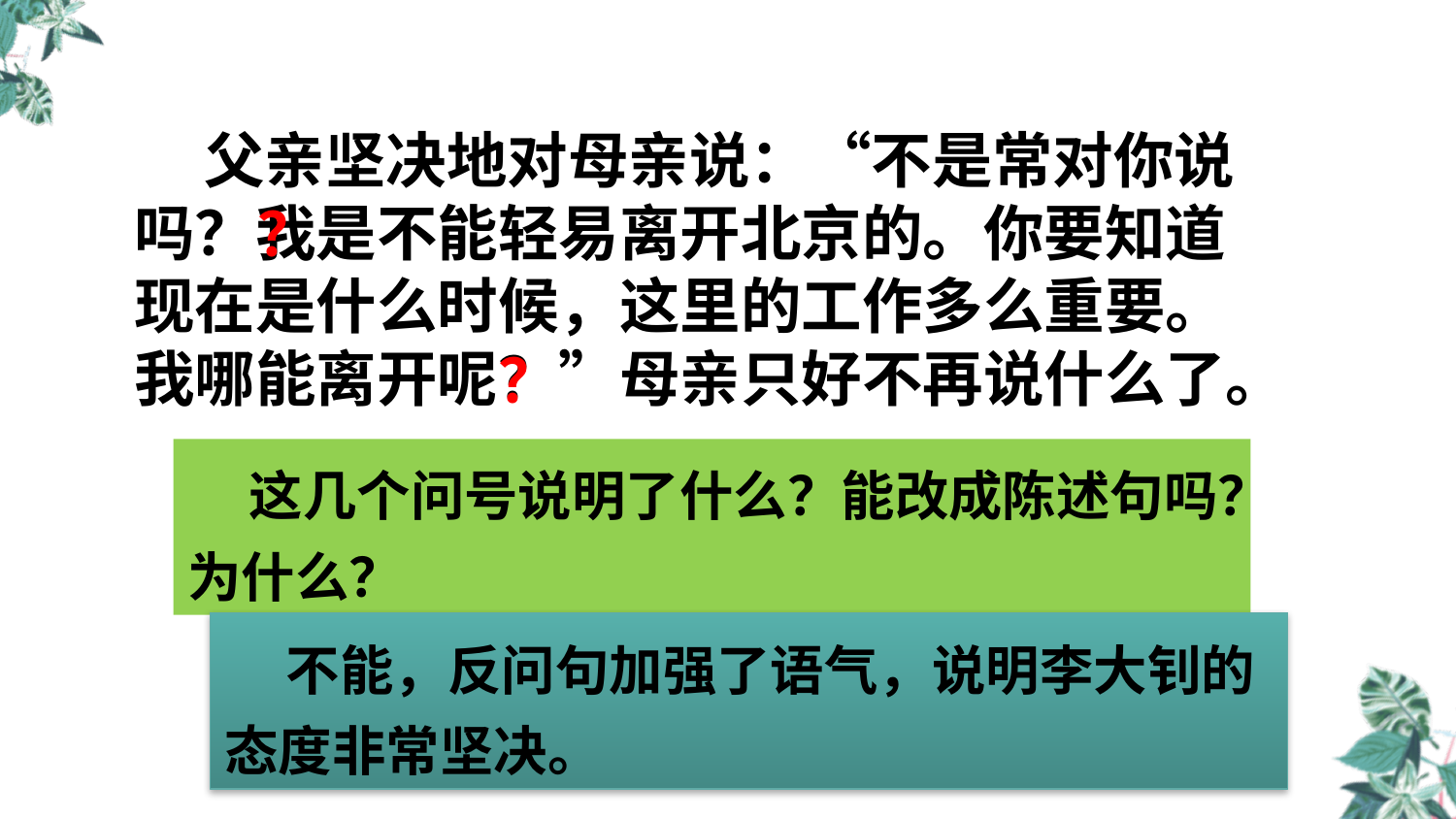

父亲坚决地对母亲说：“不是常对你说吗？我是不能轻易离开北京的。你要知道现在是什么时候，这里的工作多么重要。我哪能离开呢？”母亲只好不再说什么了。
？
？
    这几个问号说明了什么？能改成陈述句吗？为什么？
    不能，反问句加强了语气，说明李大钊的态度非常坚决。